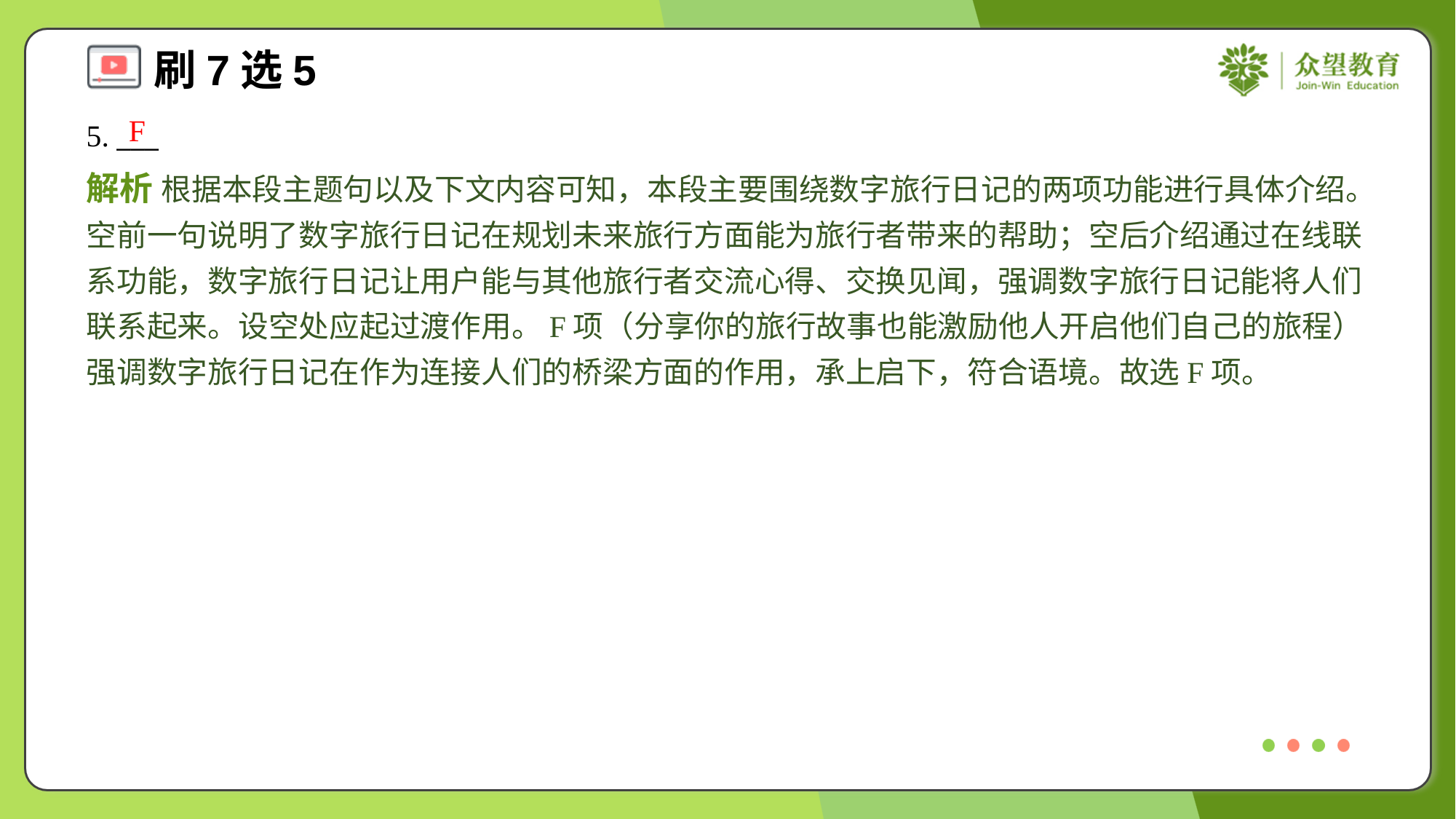

F
5. ___
解析 根据本段主题句以及下文内容可知，本段主要围绕数字旅行日记的两项功能进行具体介绍。空前一句说明了数字旅行日记在规划未来旅行方面能为旅行者带来的帮助；空后介绍通过在线联系功能，数字旅行日记让用户能与其他旅行者交流心得、交换见闻，强调数字旅行日记能将人们联系起来。设空处应起过渡作用。F项（分享你的旅行故事也能激励他人开启他们自己的旅程）强调数字旅行日记在作为连接人们的桥梁方面的作用，承上启下，符合语境。故选F项。